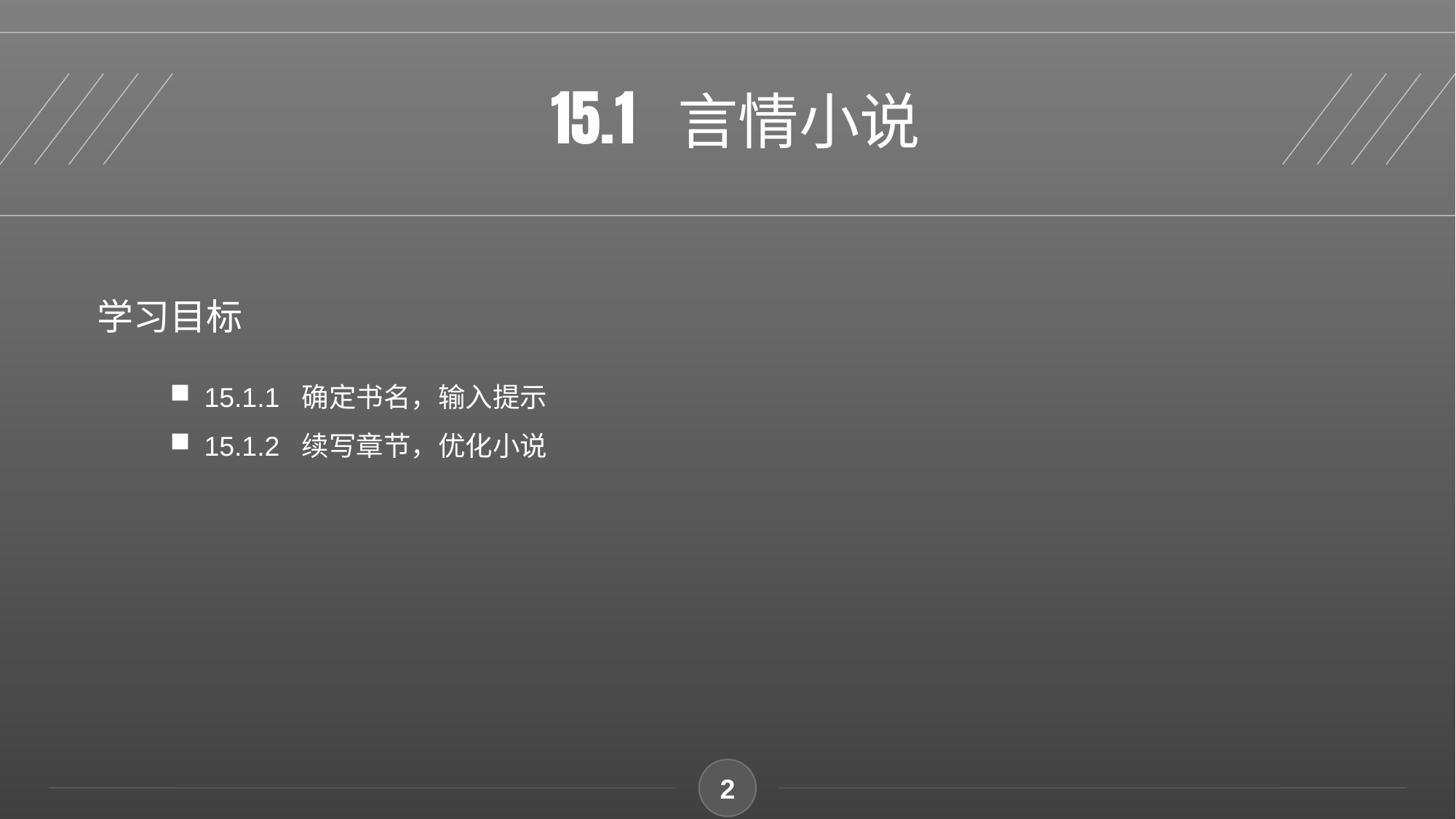

15.1  言情小说

学习目标
15.1.1  确定书名，输入提示
15.1.2  续写章节，优化小说